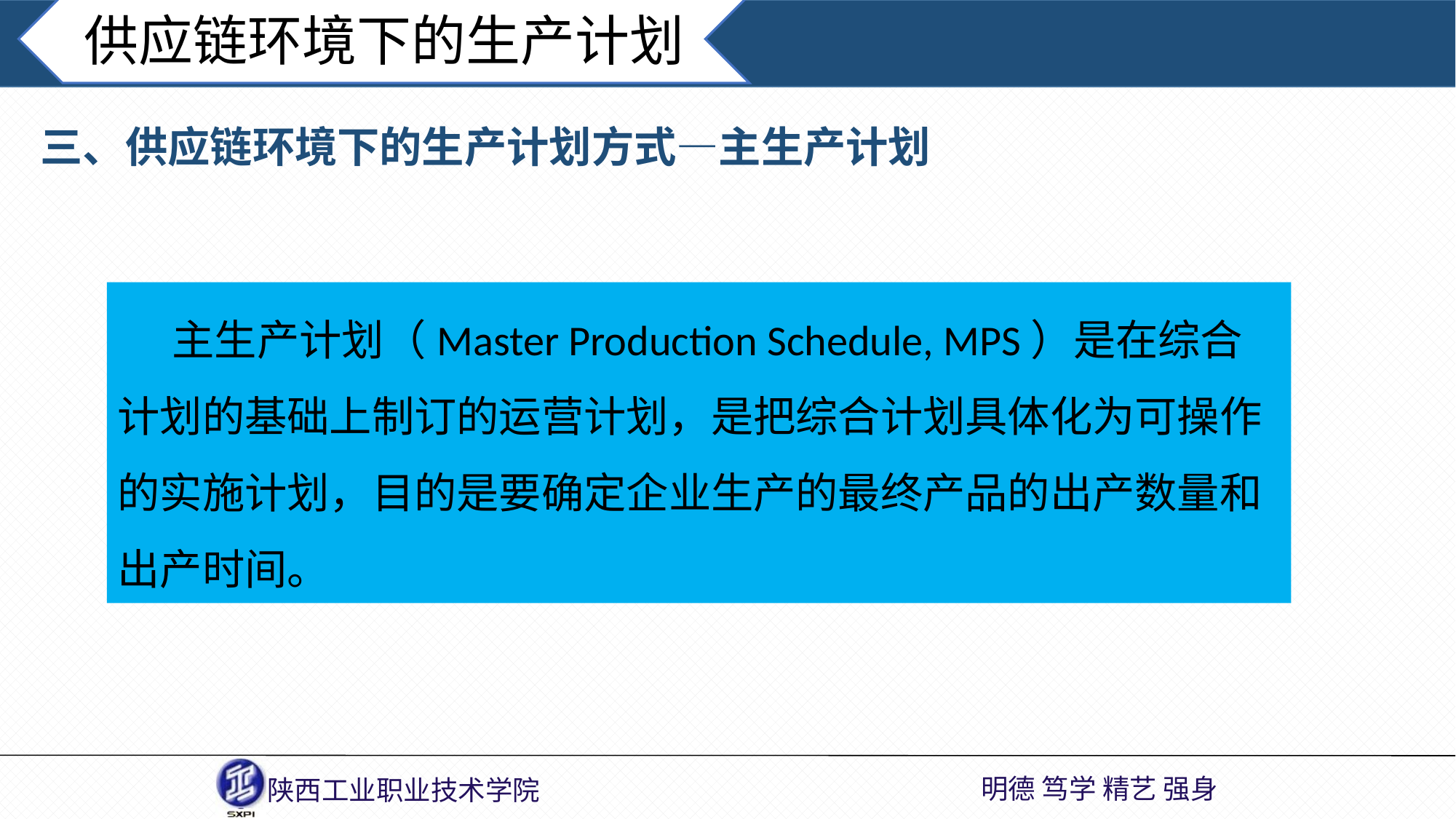

供应链环境下的生产计划
三、供应链环境下的生产计划方式—主生产计划

主生产计划（Master Production Schedule, MPS）是在综合计划的基础上制订的运营计划，是把综合计划具体化为可操作的实施计划，目的是要确定企业生产的最终产品的出产数量和出产时间。